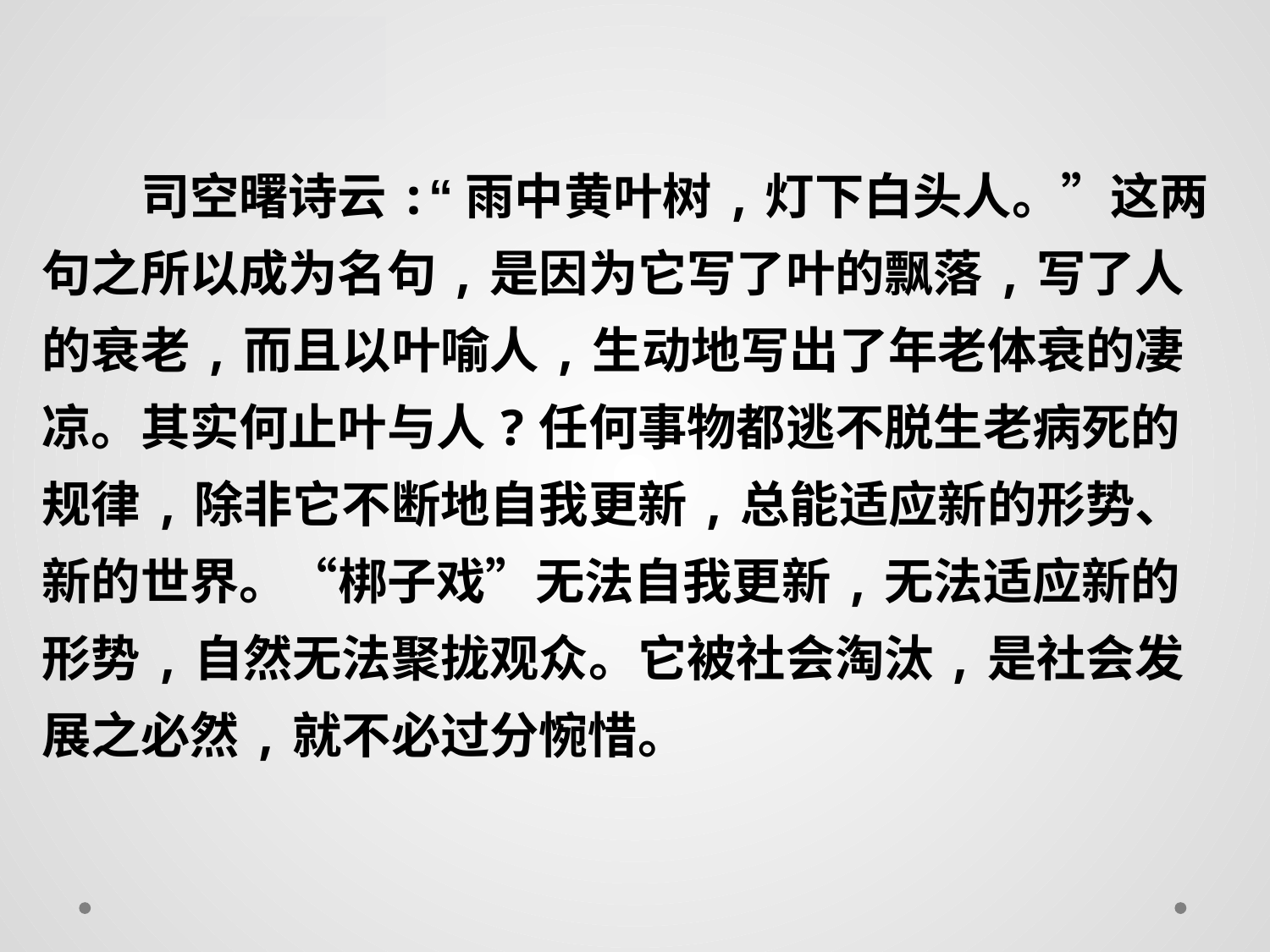

司空曙诗云:“雨中黄叶树,灯下白头人。”这两句之所以成为名句,是因为它写了叶的飘落,写了人的衰老,而且以叶喻人,生动地写出了年老体衰的凄凉。其实何止叶与人?任何事物都逃不脱生老病死的规律,除非它不断地自我更新,总能适应新的形势、新的世界。“梆子戏”无法自我更新,无法适应新的形势,自然无法聚拢观众。它被社会淘汰,是社会发展之必然,就不必过分惋惜。